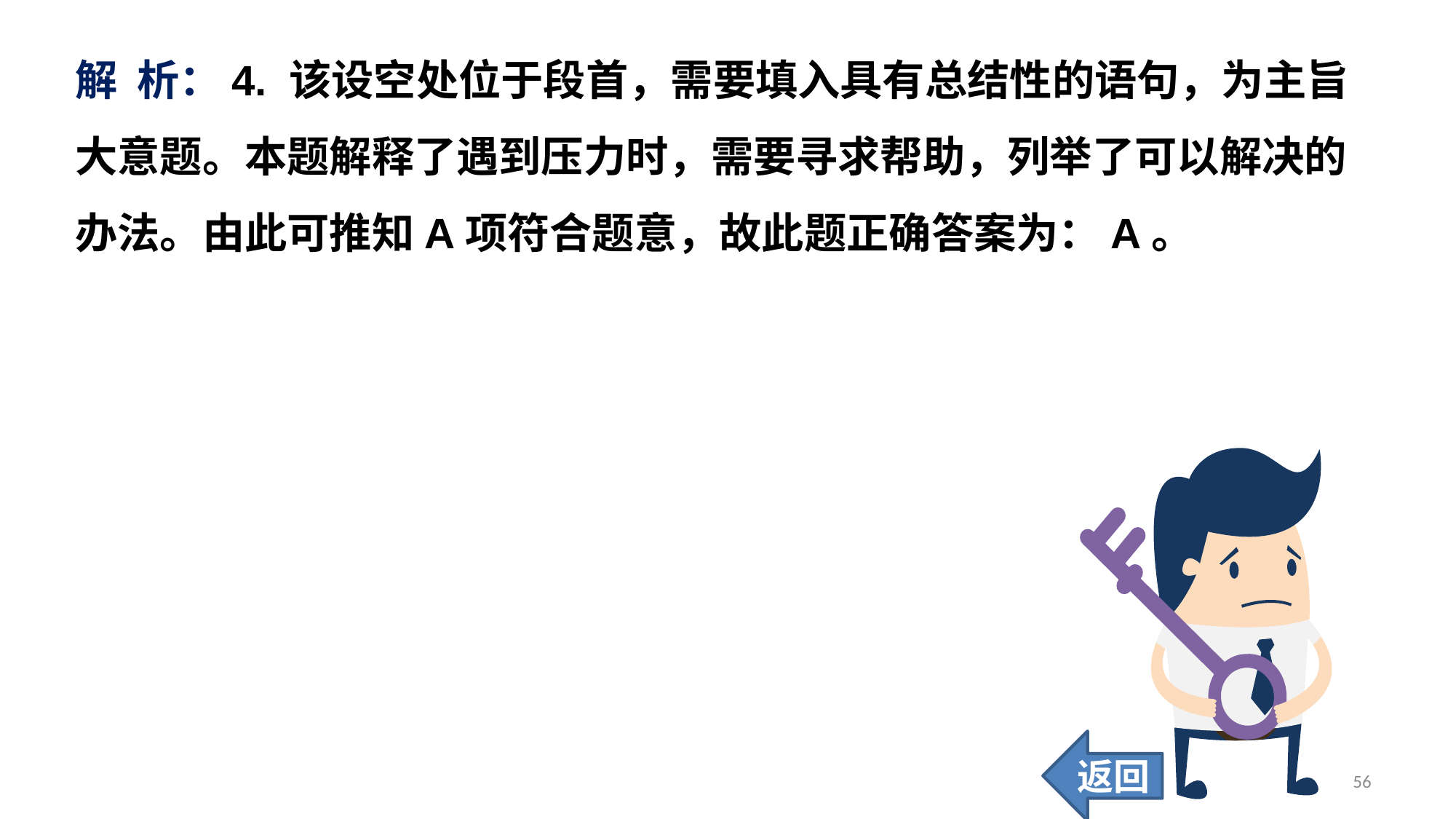

解  析：4. 该设空处位于段首，需要填入具有总结性的语句，为主旨大意题。本题解释了遇到压力时，需要寻求帮助，列举了可以解决的办法。由此可推知A项符合题意，故此题正确答案为：A。

返回
56